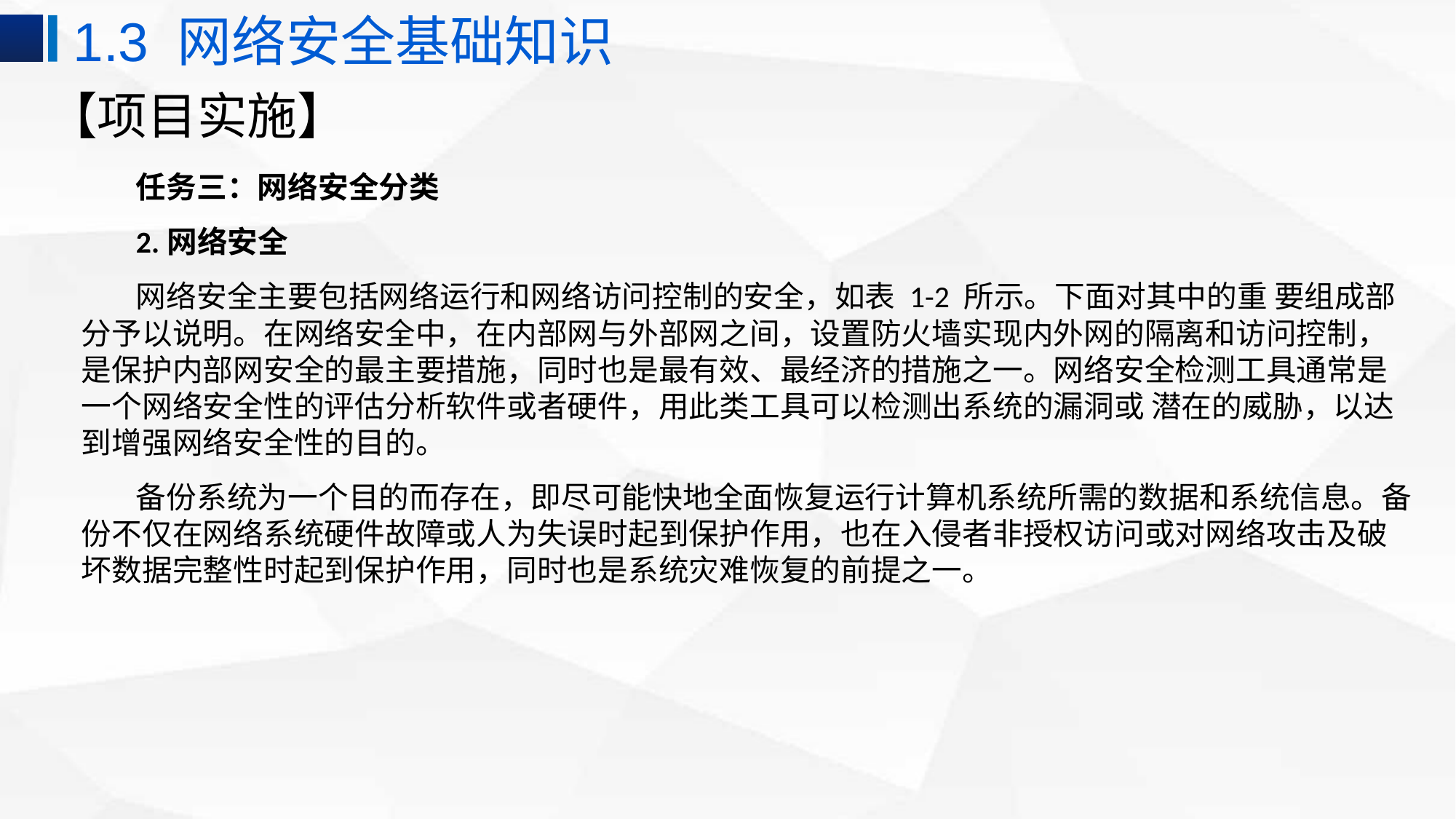

1.3 网络安全基础知识

# 【项目实施】
任务三：网络安全分类
2.网络安全
网络安全主要包括网络运行和网络访问控制的安全，如表 1-2 所示。下面对其中的重 要组成部分予以说明。在网络安全中，在内部网与外部网之间，设置防火墙实现内外网的隔离和访问控制，是保护内部网安全的最主要措施，同时也是最有效、最经济的措施之一。网络安全检测工具通常是一个网络安全性的评估分析软件或者硬件，用此类工具可以检测出系统的漏洞或 潜在的威胁，以达到增强网络安全性的目的。
备份系统为一个目的而存在，即尽可能快地全面恢复运行计算机系统所需的数据和系统信息。备份不仅在网络系统硬件故障或人为失误时起到保护作用，也在入侵者非授权访问或对网络攻击及破坏数据完整性时起到保护作用，同时也是系统灾难恢复的前提之一。